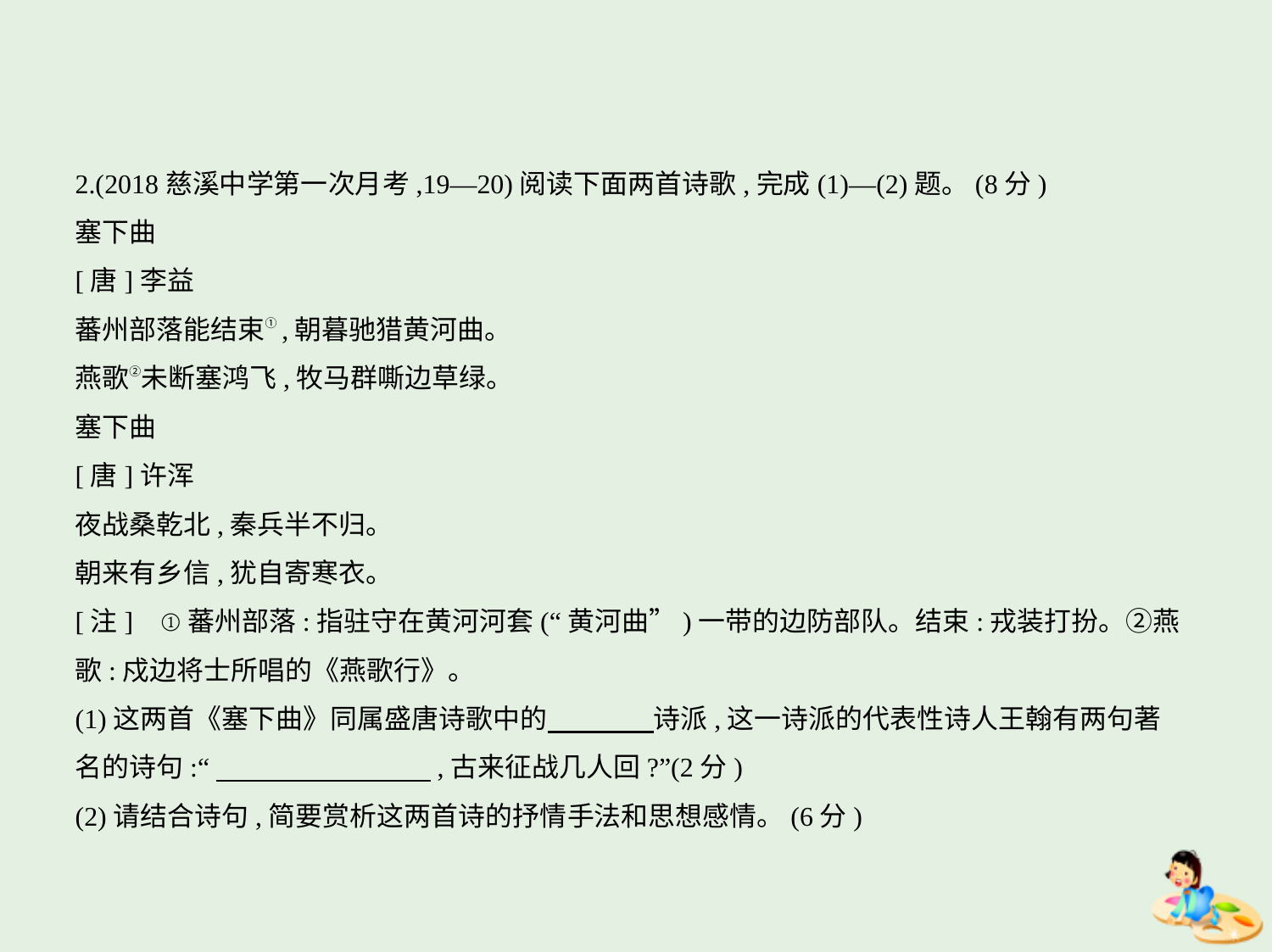

2.(2018慈溪中学第一次月考,19—20)阅读下面两首诗歌,完成(1)—(2)题。(8分)
塞下曲
[唐]李益
蕃州部落能结束①,朝暮驰猎黄河曲。
燕歌②未断塞鸿飞,牧马群嘶边草绿。
塞下曲
[唐]许浑
夜战桑乾北,秦兵半不归。
朝来有乡信,犹自寄寒衣。
[注]    ①蕃州部落:指驻守在黄河河套(“黄河曲”)一带的边防部队。结束:戎装打扮。②燕
歌:戍边将士所唱的《燕歌行》。
(1)这两首《塞下曲》同属盛唐诗歌中的　　　    诗派,这一诗派的代表性诗人王翰有两句著
名的诗句:“　　　　　　　    ,古来征战几人回?”(2分)
(2)请结合诗句,简要赏析这两首诗的抒情手法和思想感情。(6分)